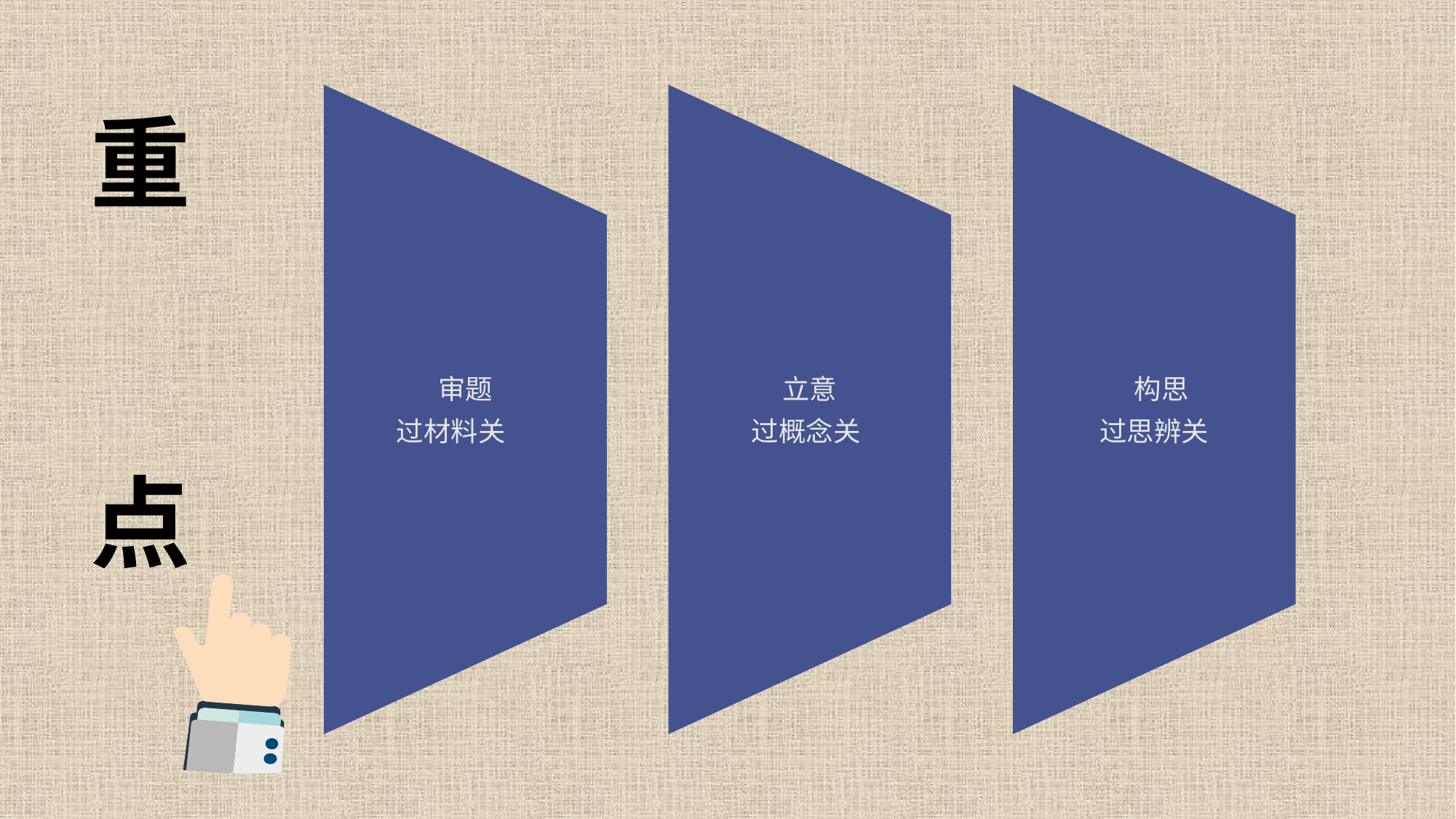

审题
过材料关 1
立意
过概念关
 构思
过思辨关
重

点

29